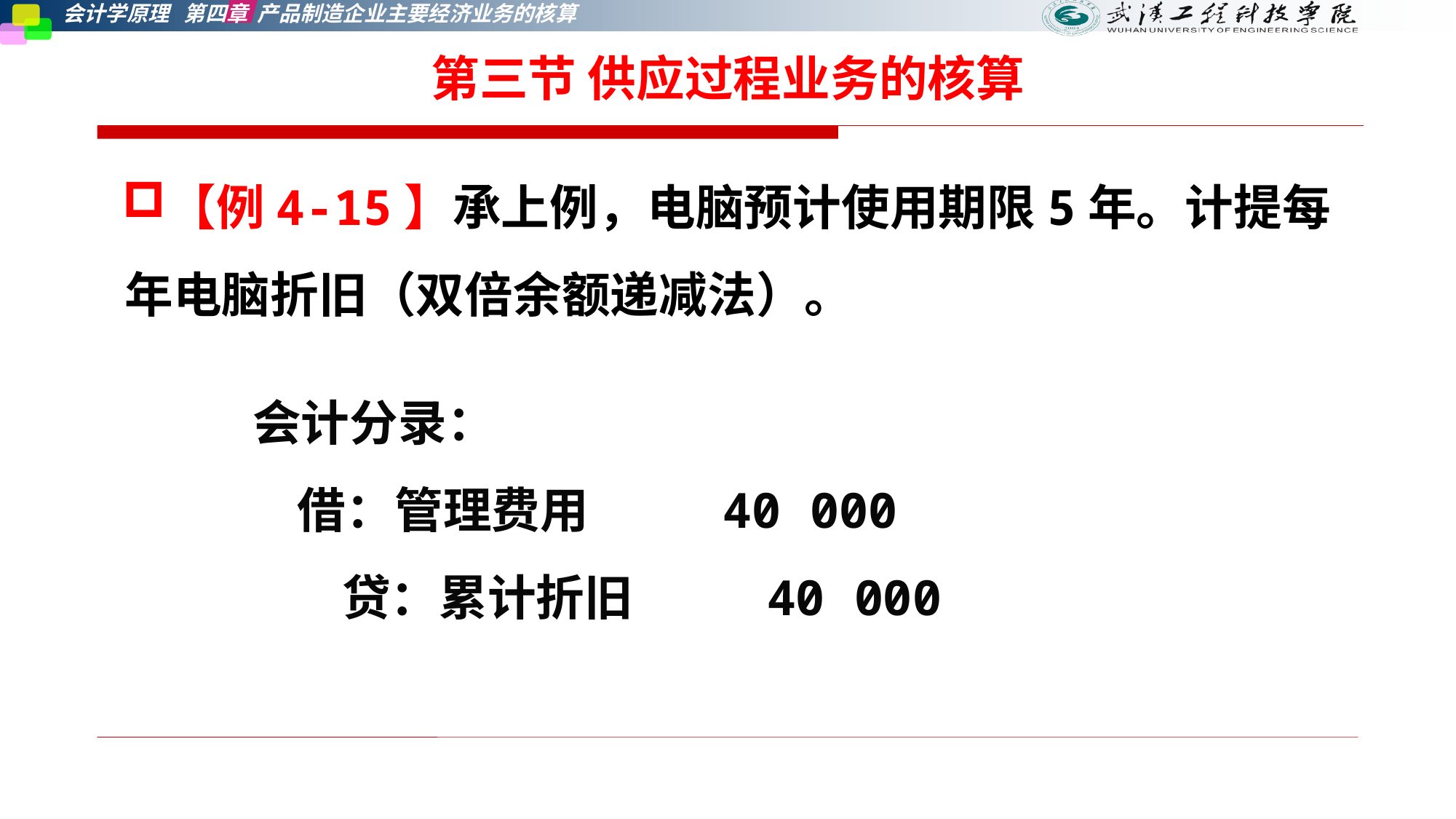

第三节 供应过程业务的核算
【例4-15】承上例，电脑预计使用期限5年。计提每年电脑折旧（双倍余额递减法）。
会计分录：
   借：管理费用           40 000
       贷：累计折旧           40 000